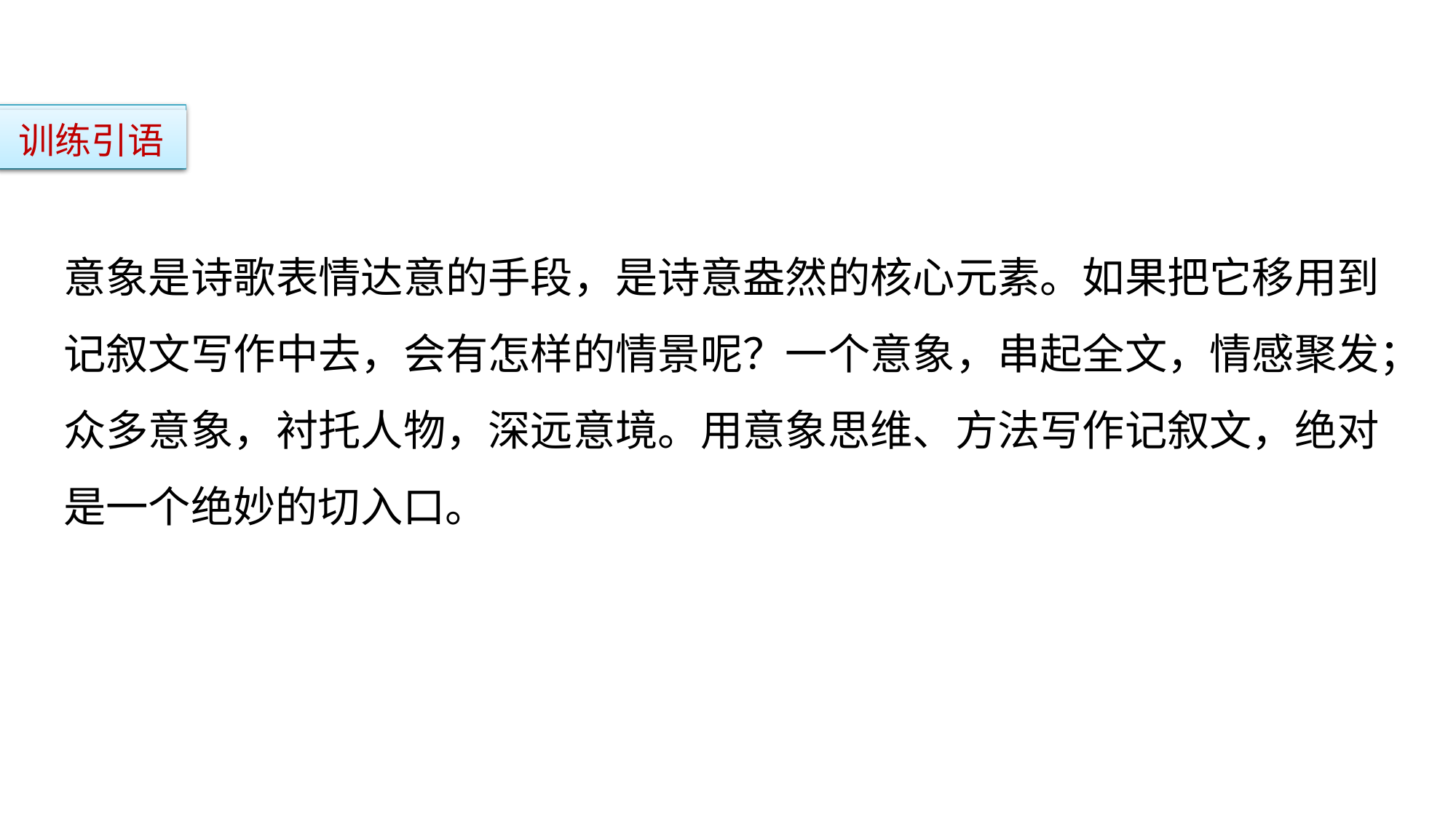

训练引语
意象是诗歌表情达意的手段，是诗意盎然的核心元素。如果把它移用到记叙文写作中去，会有怎样的情景呢？一个意象，串起全文，情感聚发；众多意象，衬托人物，深远意境。用意象思维、方法写作记叙文，绝对是一个绝妙的切入口。